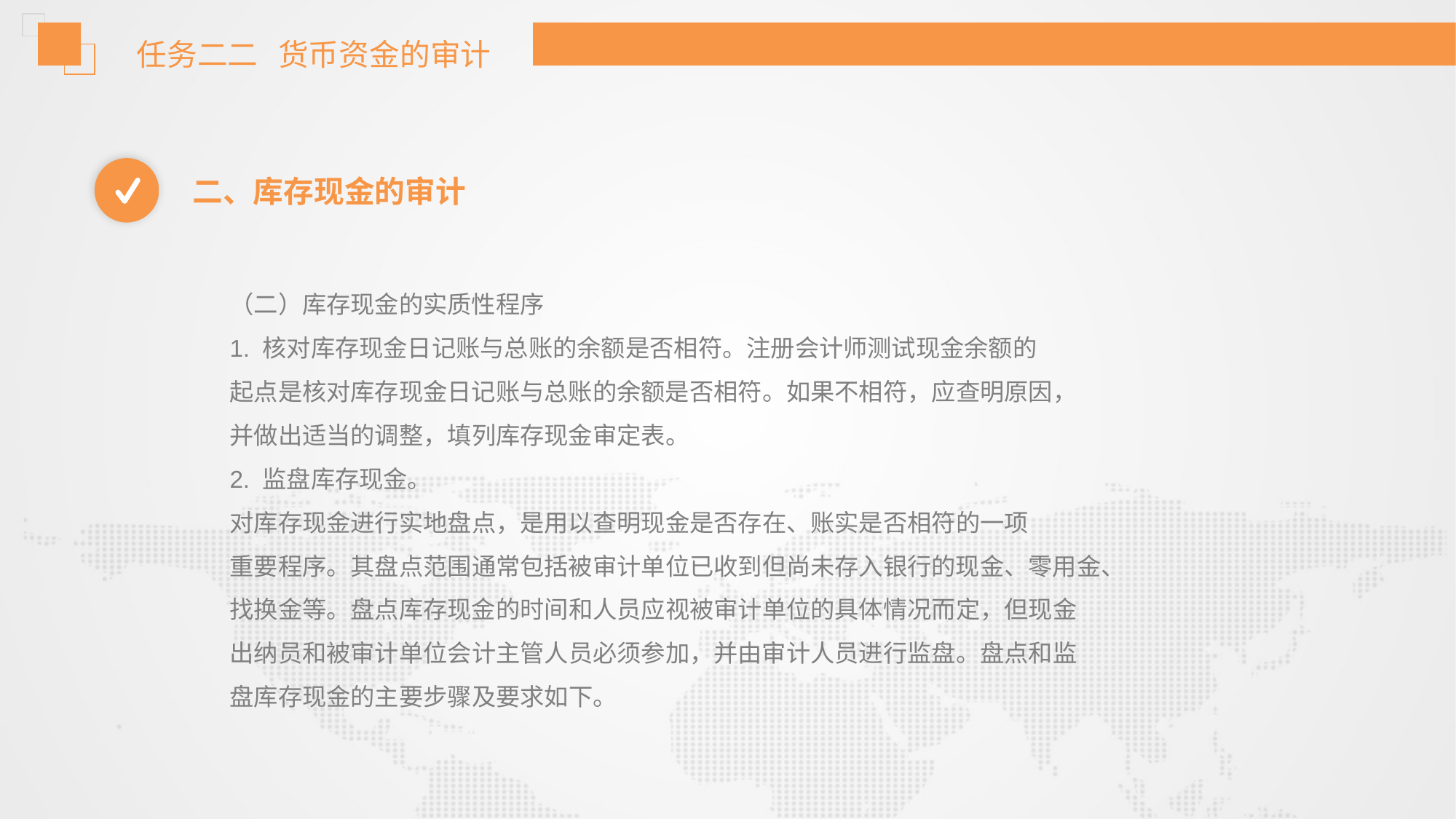

任务二二   货币资金的审计

二、库存现金的审计
（二）库存现金的实质性程序
1. 核对库存现金日记账与总账的余额是否相符。注册会计师测试现金余额的
起点是核对库存现金日记账与总账的余额是否相符。如果不相符，应查明原因，
并做出适当的调整，填列库存现金审定表。
2. 监盘库存现金。
对库存现金进行实地盘点，是用以查明现金是否存在、账实是否相符的一项
重要程序。其盘点范围通常包括被审计单位已收到但尚未存入银行的现金、零用金、
找换金等。盘点库存现金的时间和人员应视被审计单位的具体情况而定，但现金
出纳员和被审计单位会计主管人员必须参加，并由审计人员进行监盘。盘点和监
盘库存现金的主要步骤及要求如下。